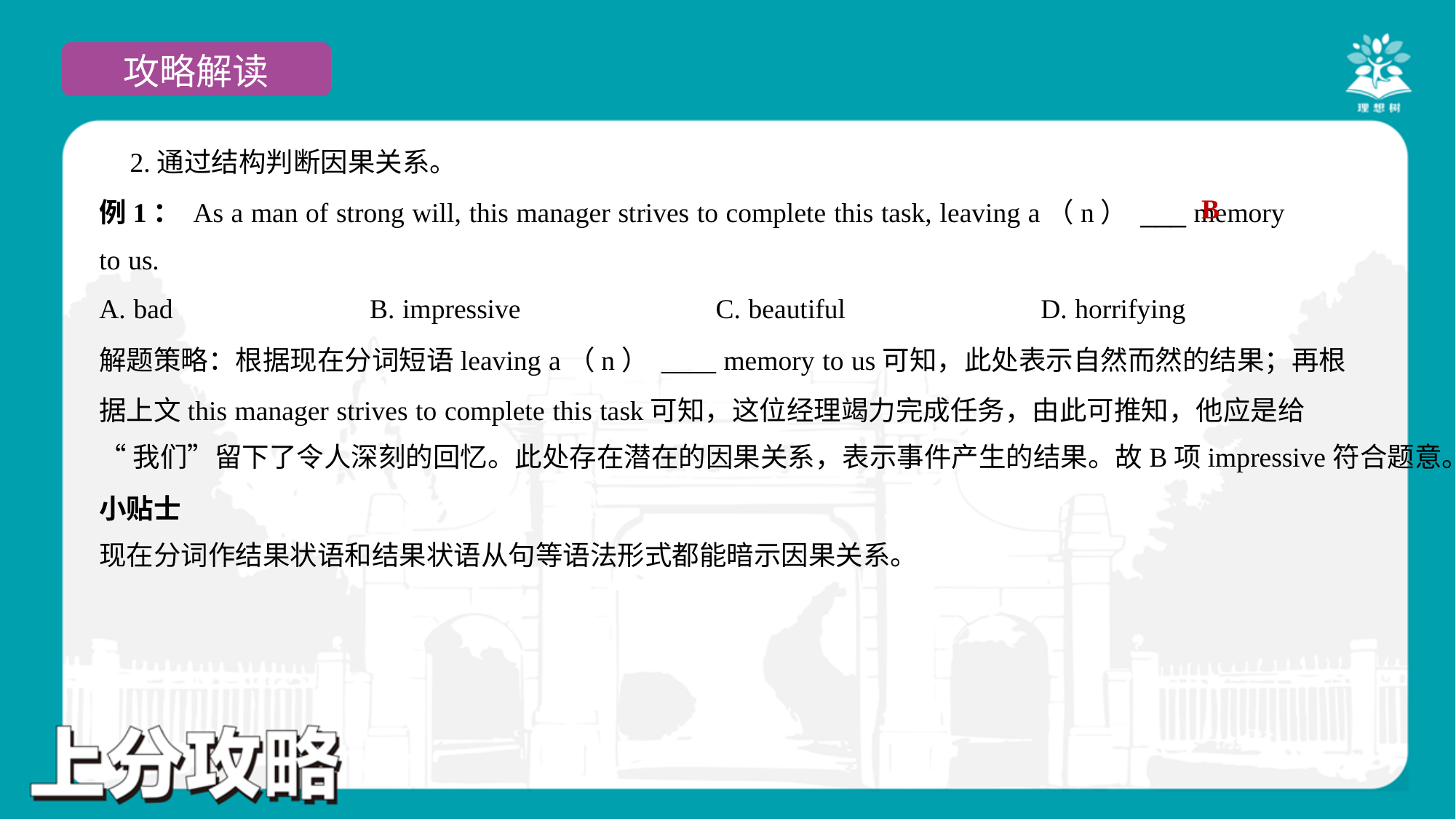

2.通过结构判断因果关系。
B
例1： As a man of strong will, this manager strives to complete this task, leaving a（n） ___ memory
to us.
A. bad	B. impressive	C. beautiful	D. horrifying
解题策略：根据现在分词短语leaving a（n） ____ memory to us可知，此处表示自然而然的结果；再根
据上文this manager strives to complete this task可知，这位经理竭力完成任务，由此可推知，他应是给
“我们”留下了令人深刻的回忆。此处存在潜在的因果关系，表示事件产生的结果。故B项impressive符合题意。
小贴士
现在分词作结果状语和结果状语从句等语法形式都能暗示因果关系。